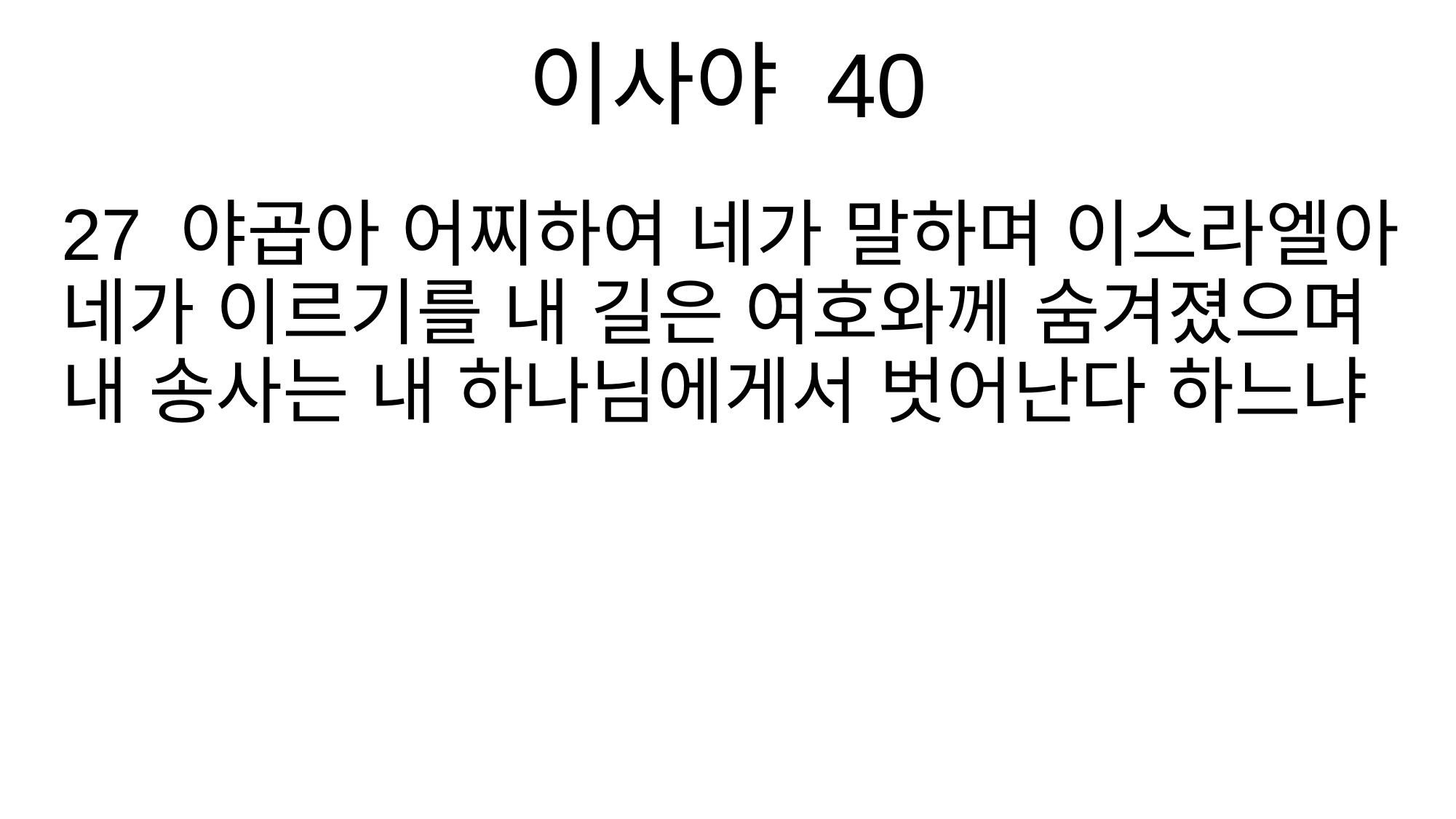

이사야 40
27 야곱아 어찌하여 네가 말하며 이스라엘아 네가 이르기를 내 길은 여호와께 숨겨졌으며 내 송사는 내 하나님에게서 벗어난다 하느냐